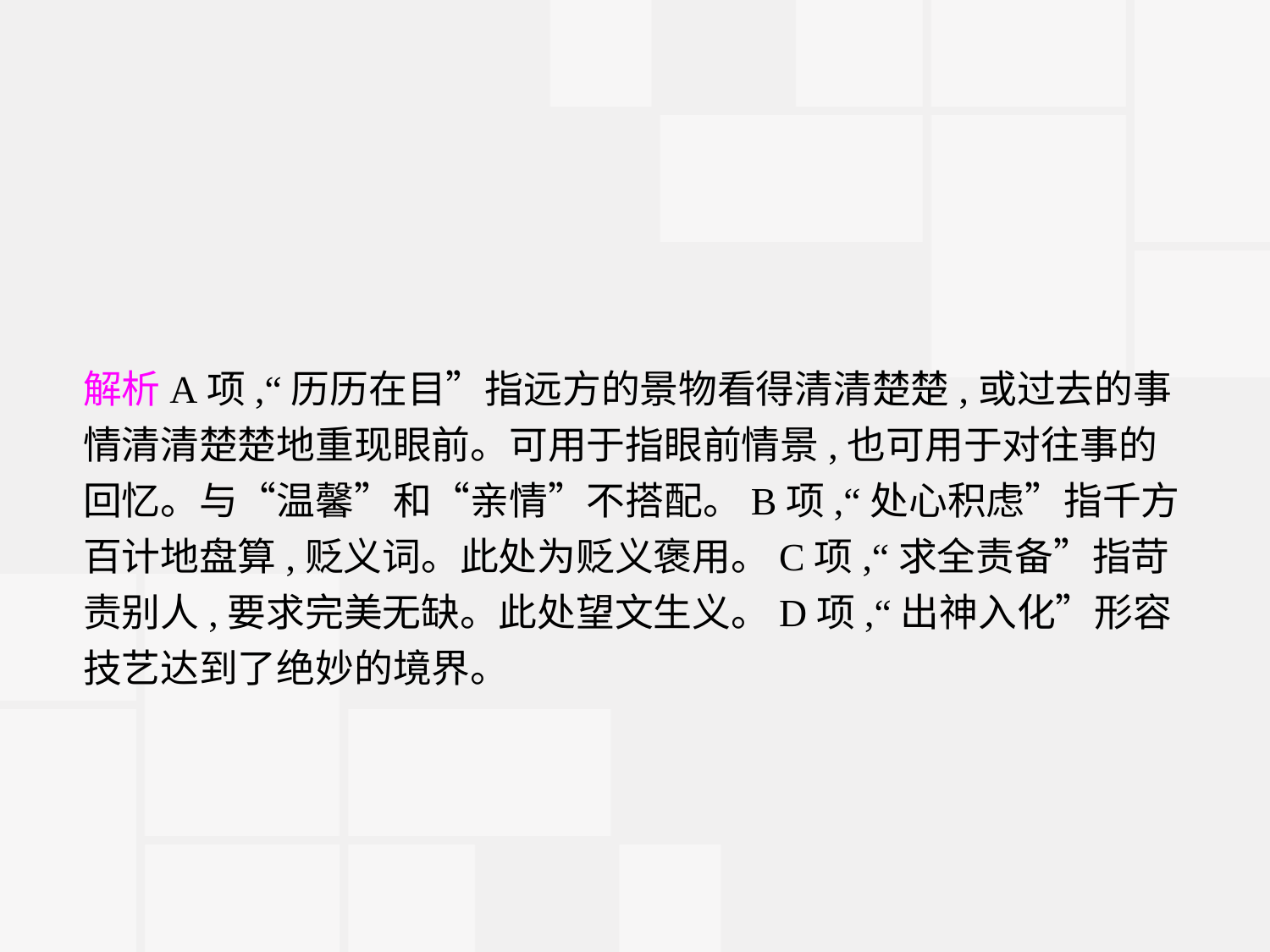

解析A项,“历历在目”指远方的景物看得清清楚楚,或过去的事情清清楚楚地重现眼前。可用于指眼前情景,也可用于对往事的回忆。与“温馨”和“亲情”不搭配。B项,“处心积虑”指千方百计地盘算,贬义词。此处为贬义褒用。C项,“求全责备”指苛责别人,要求完美无缺。此处望文生义。D项,“出神入化”形容技艺达到了绝妙的境界。